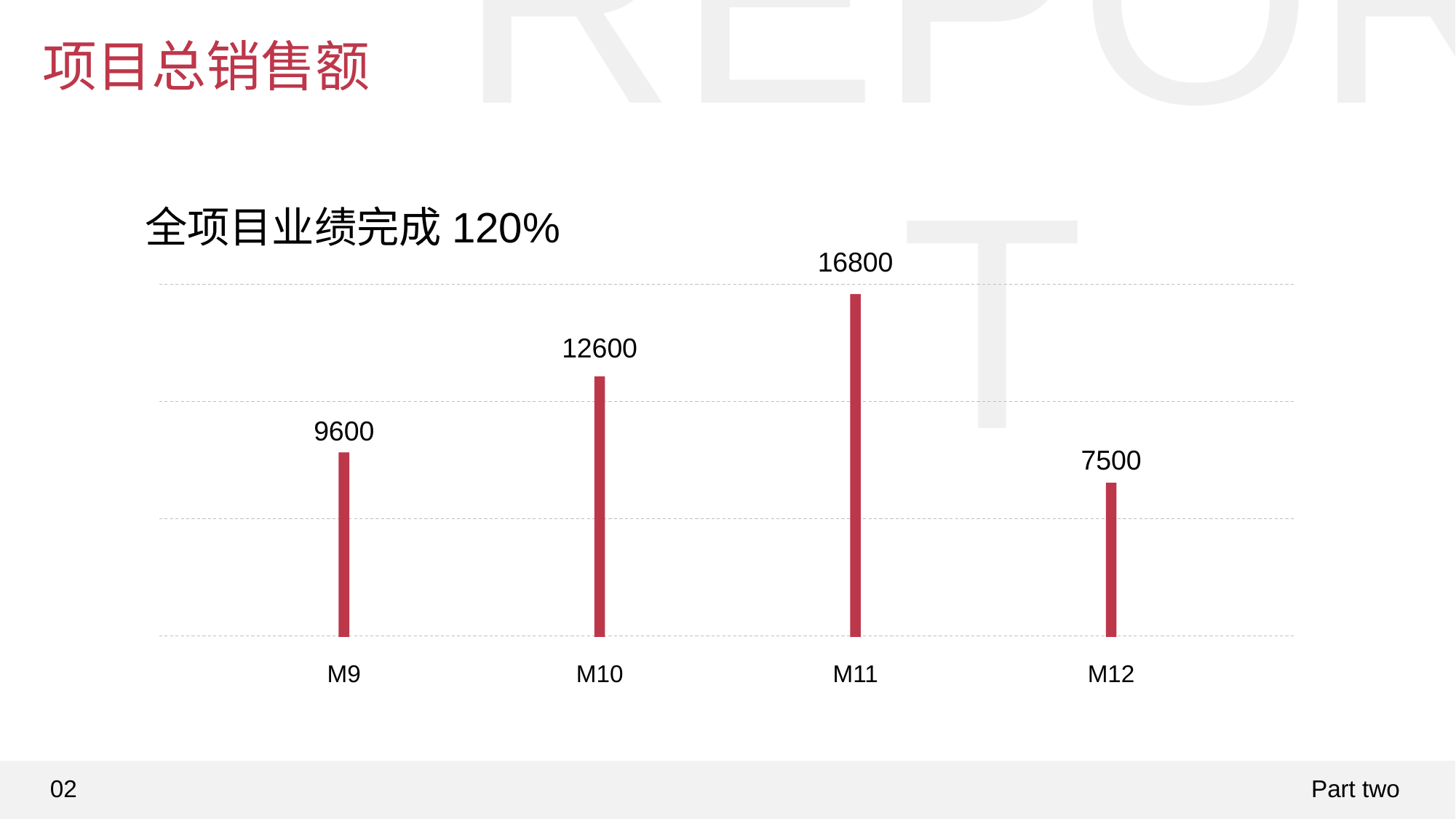

REPORT
项目总销售额
全项目业绩完成120%
16800

12600

9600
7500

M9
M10
M11
M12

02
Part two